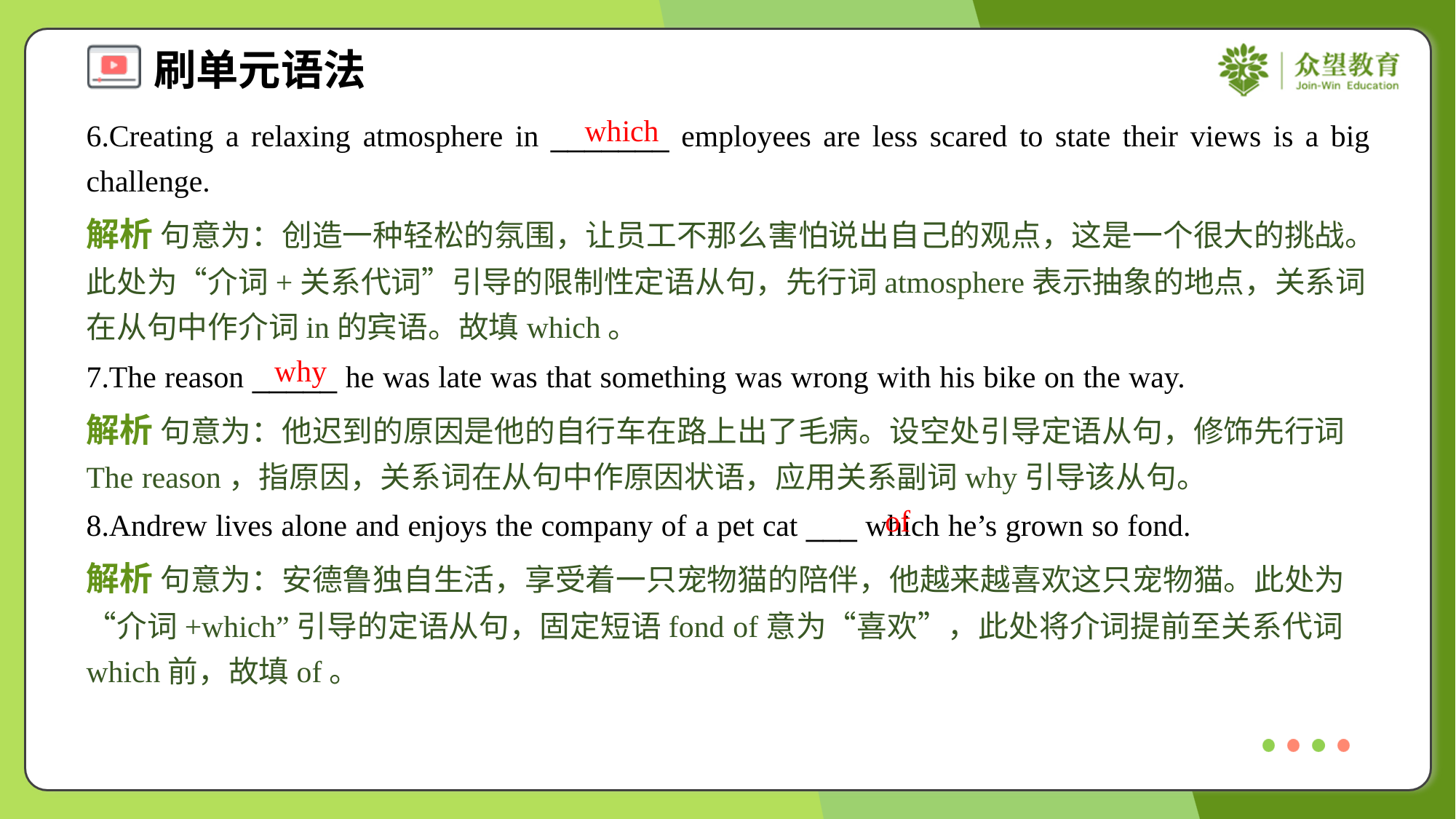

which
6.Creating a relaxing atmosphere in _______ employees are less scared to state their views is a big challenge.
解析 句意为：创造一种轻松的氛围，让员工不那么害怕说出自己的观点，这是一个很大的挑战。此处为“介词+关系代词”引导的限制性定语从句，先行词atmosphere表示抽象的地点，关系词在从句中作介词in的宾语。故填which。
why
7.The reason _____ he was late was that something was wrong with his bike on the way.
解析 句意为：他迟到的原因是他的自行车在路上出了毛病。设空处引导定语从句，修饰先行词The reason，指原因，关系词在从句中作原因状语，应用关系副词why引导该从句。
of
8.Andrew lives alone and enjoys the company of a pet cat ___ which he’s grown so fond.
解析 句意为：安德鲁独自生活，享受着一只宠物猫的陪伴，他越来越喜欢这只宠物猫。此处为“介词+which”引导的定语从句，固定短语fond of意为“喜欢”，此处将介词提前至关系代词which前，故填of。